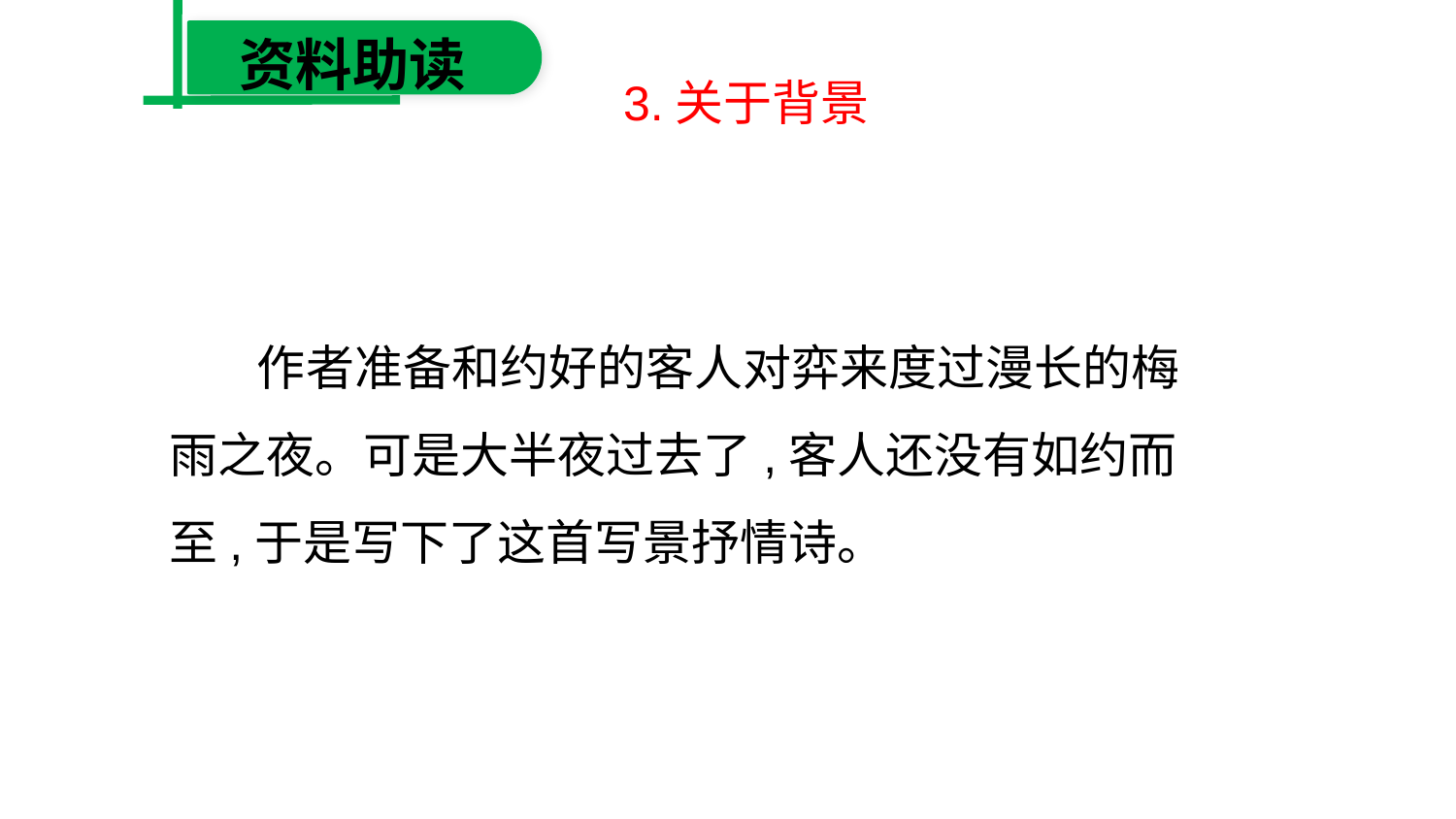

资料助读
3.关于背景
       作者准备和约好的客人对弈来度过漫长的梅雨之夜。可是大半夜过去了,客人还没有如约而至,于是写下了这首写景抒情诗。